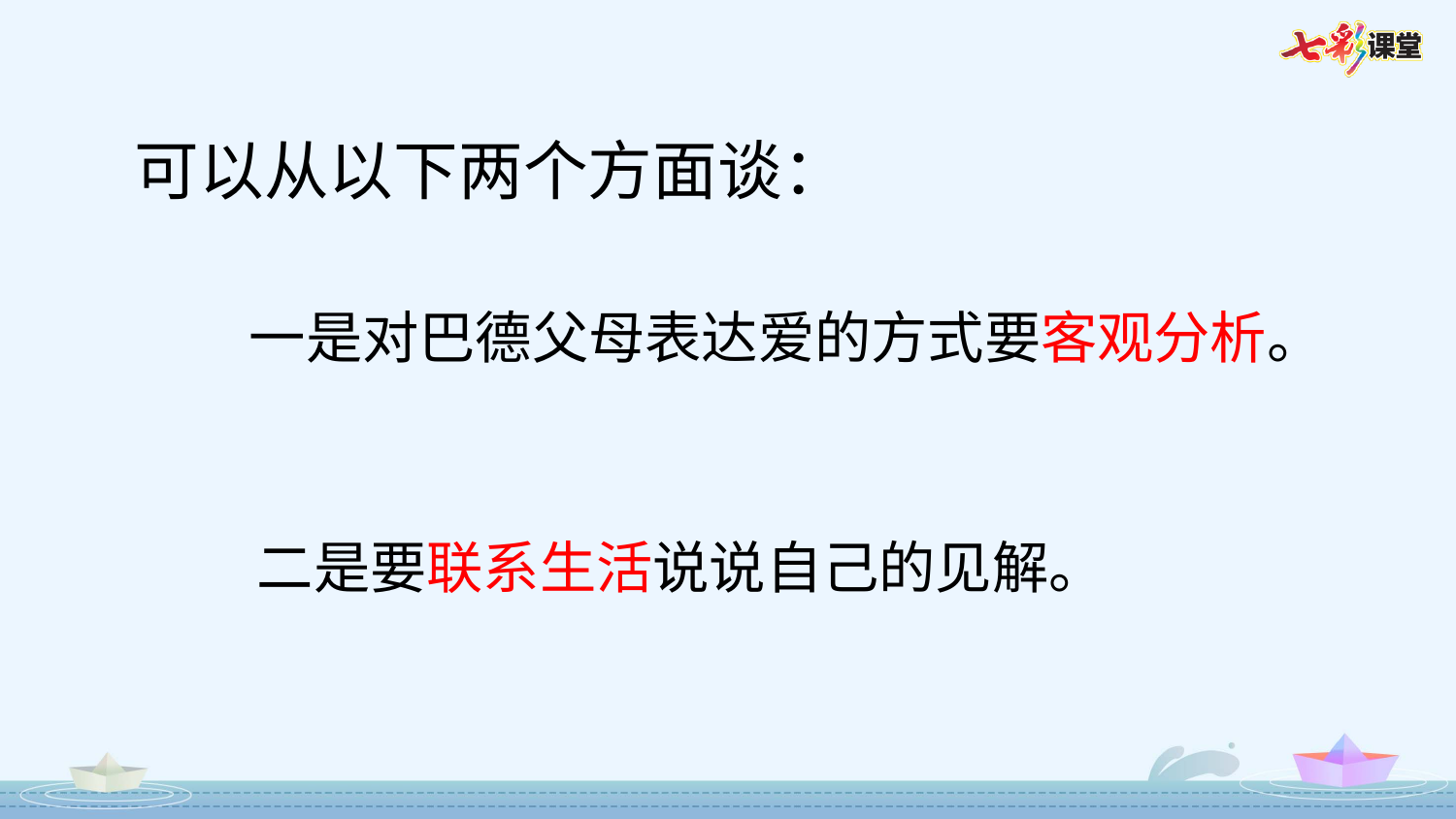

可以从以下两个方面谈：
一是对巴德父母表达爱的方式要客观分析。
二是要联系生活说说自己的见解。